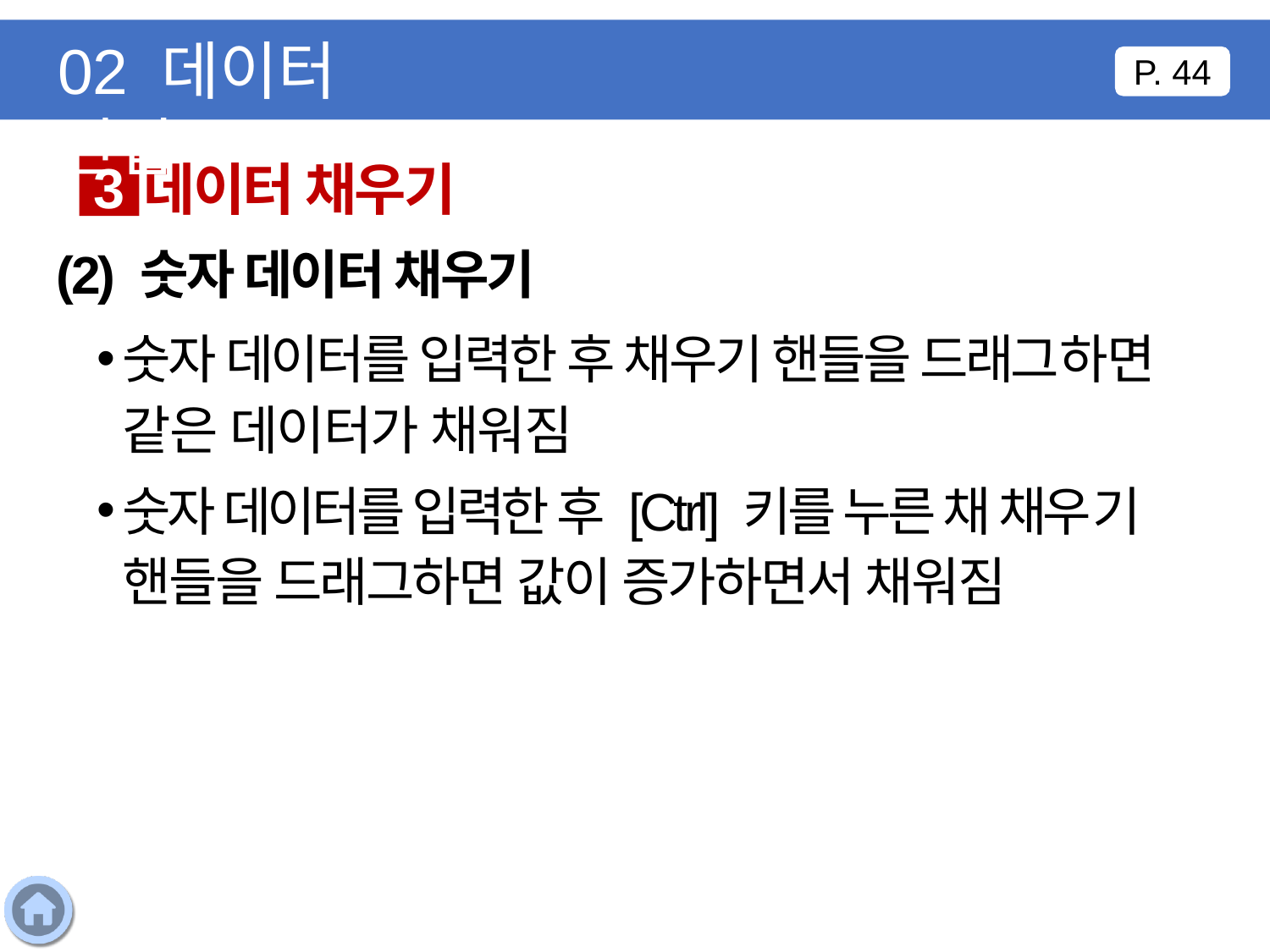

02 데이터 편집
P. 44
데이터 채우기
3
(2) 숫자 데이터 채우기
숫자 데이터를 입력한 후 채우기 핸들을 드래그하면 같은 데이터가 채워짐
숫자 데이터를 입력한 후 [Ctrl] 키를 누른 채 채우기 핸들을 드래그하면 값이 증가하면서 채워짐